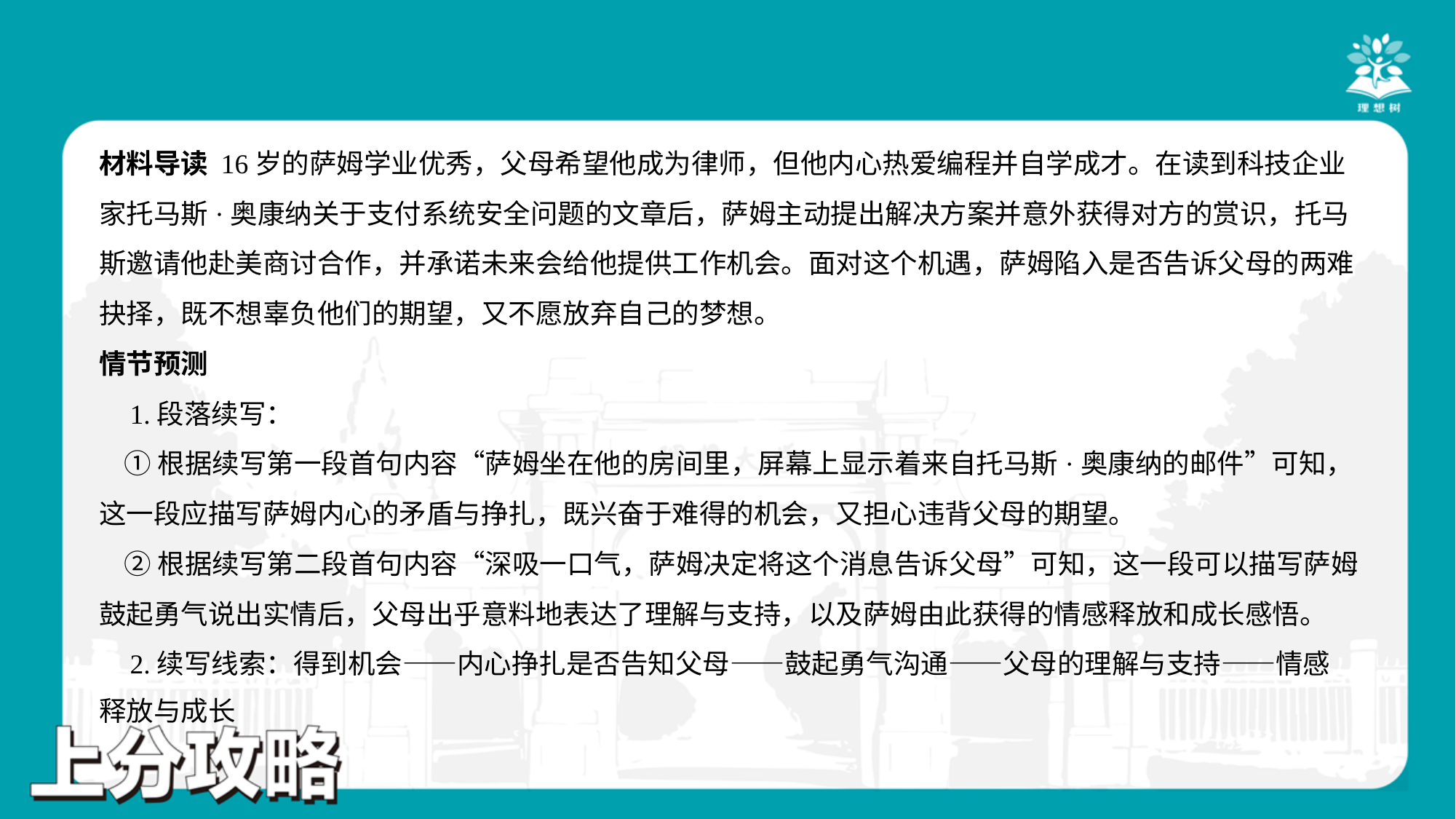

材料导读 16岁的萨姆学业优秀，父母希望他成为律师，但他内心热爱编程并自学成才。在读到科技企业
家托马斯·奥康纳关于支付系统安全问题的文章后，萨姆主动提出解决方案并意外获得对方的赏识，托马
斯邀请他赴美商讨合作，并承诺未来会给他提供工作机会。面对这个机遇，萨姆陷入是否告诉父母的两难
抉择，既不想辜负他们的期望，又不愿放弃自己的梦想。
情节预测
    1.段落续写：
    ①根据续写第一段首句内容“萨姆坐在他的房间里，屏幕上显示着来自托马斯·奥康纳的邮件”可知，
这一段应描写萨姆内心的矛盾与挣扎，既兴奋于难得的机会，又担心违背父母的期望。
    ②根据续写第二段首句内容“深吸一口气，萨姆决定将这个消息告诉父母”可知，这一段可以描写萨姆
鼓起勇气说出实情后，父母出乎意料地表达了理解与支持，以及萨姆由此获得的情感释放和成长感悟。
    2.续写线索：得到机会——内心挣扎是否告知父母——鼓起勇气沟通——父母的理解与支持——情感
释放与成长